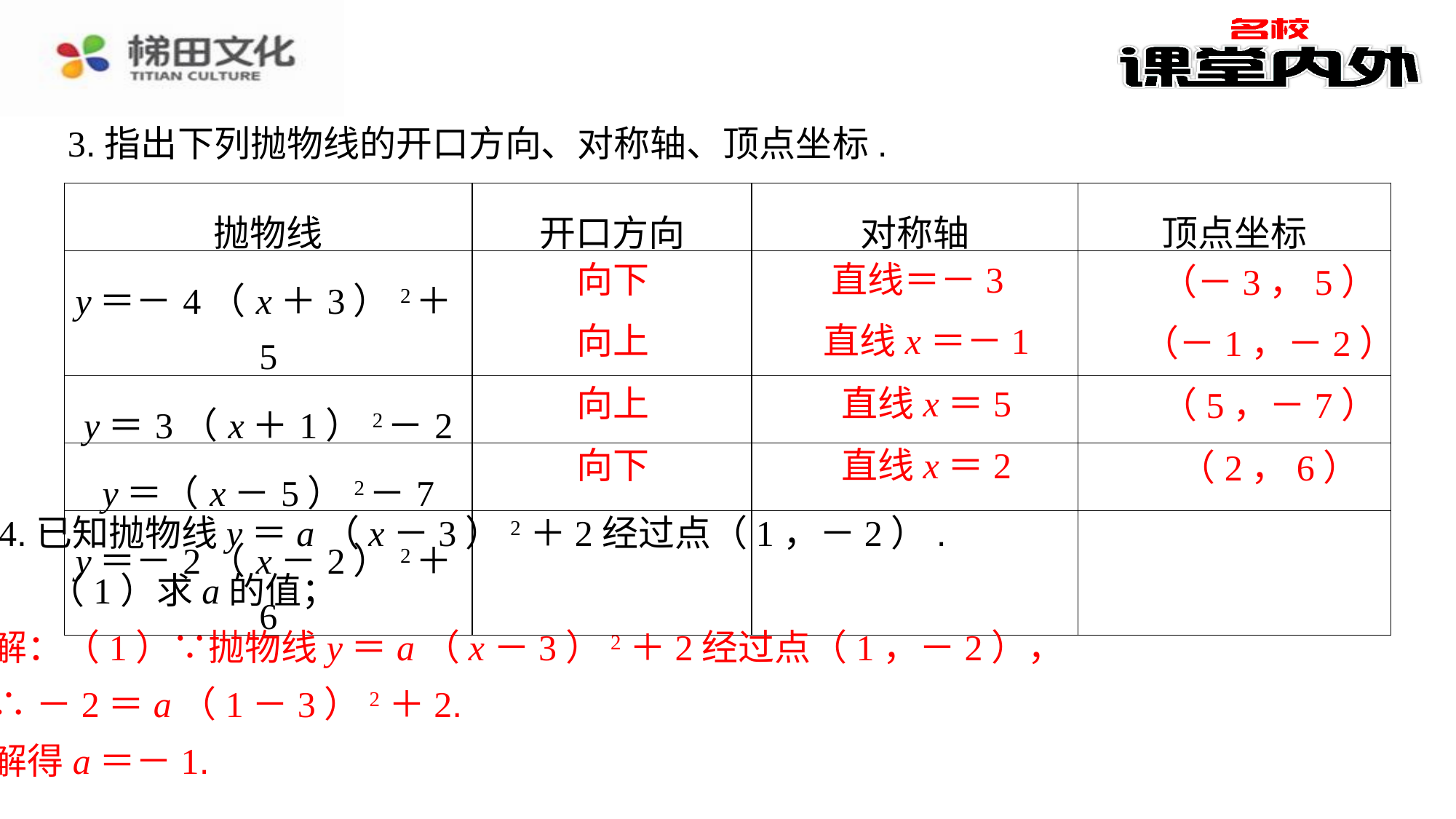

3.指出下列抛物线的开口方向、对称轴、顶点坐标.
| 抛物线 | 开口方向 | 对称轴 | 顶点坐标 |
| --- | --- | --- | --- |
| y＝－4（x＋3）2＋5 | 向下 | 直线＝－3 | （－3，5） |
| y＝3（x＋1）2－2 | 向上 | 直线x＝－1 | （－1，－2） |
| y＝（x－5）2－7 | 向上 | 直线x＝5 | （5，－7） |
| y＝－2（x－2）2＋6 | 向下 | 直线x＝2 | （2，6） |
向下
直线＝－3
（－3，5）
向上
直线x＝－1
（－1，－2）
向上
直线x＝5
（5，－7）
向下
直线x＝2
（2，6）
4.已知抛物线y＝a（x－3）2＋2经过点（1，－2）.
（1）求a的值；
解：（1）∵抛物线y＝a（x－3）2＋2经过点（1，－2），
∴－2＝a（1－3）2＋2.
解得a＝－1.